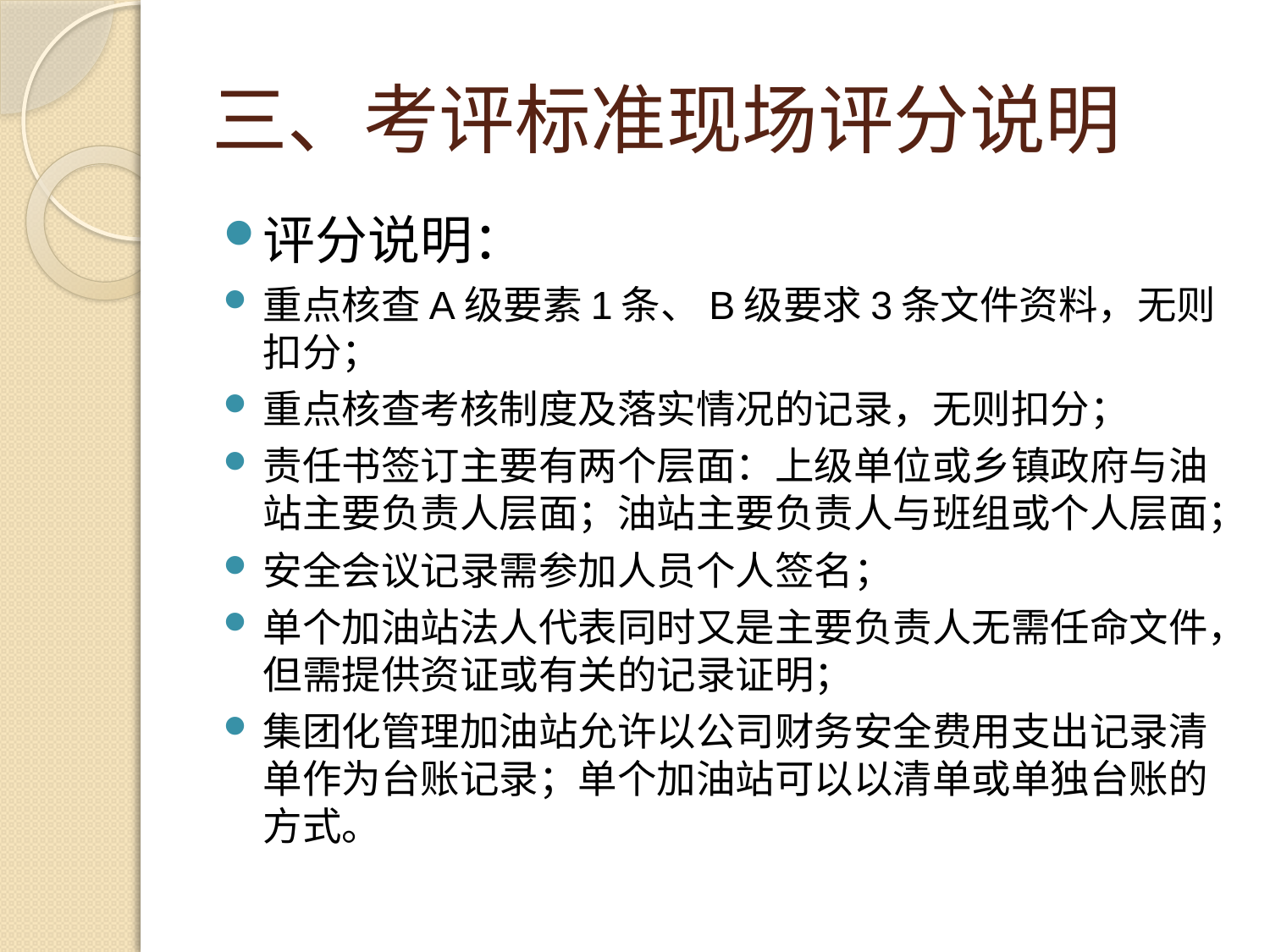

# 三、考评标准现场评分说明
评分说明：
重点核查A级要素1条、B级要求3条文件资料，无则扣分；
重点核查考核制度及落实情况的记录，无则扣分；
责任书签订主要有两个层面：上级单位或乡镇政府与油站主要负责人层面；油站主要负责人与班组或个人层面；
安全会议记录需参加人员个人签名；
单个加油站法人代表同时又是主要负责人无需任命文件，但需提供资证或有关的记录证明；
集团化管理加油站允许以公司财务安全费用支出记录清单作为台账记录；单个加油站可以以清单或单独台账的方式。